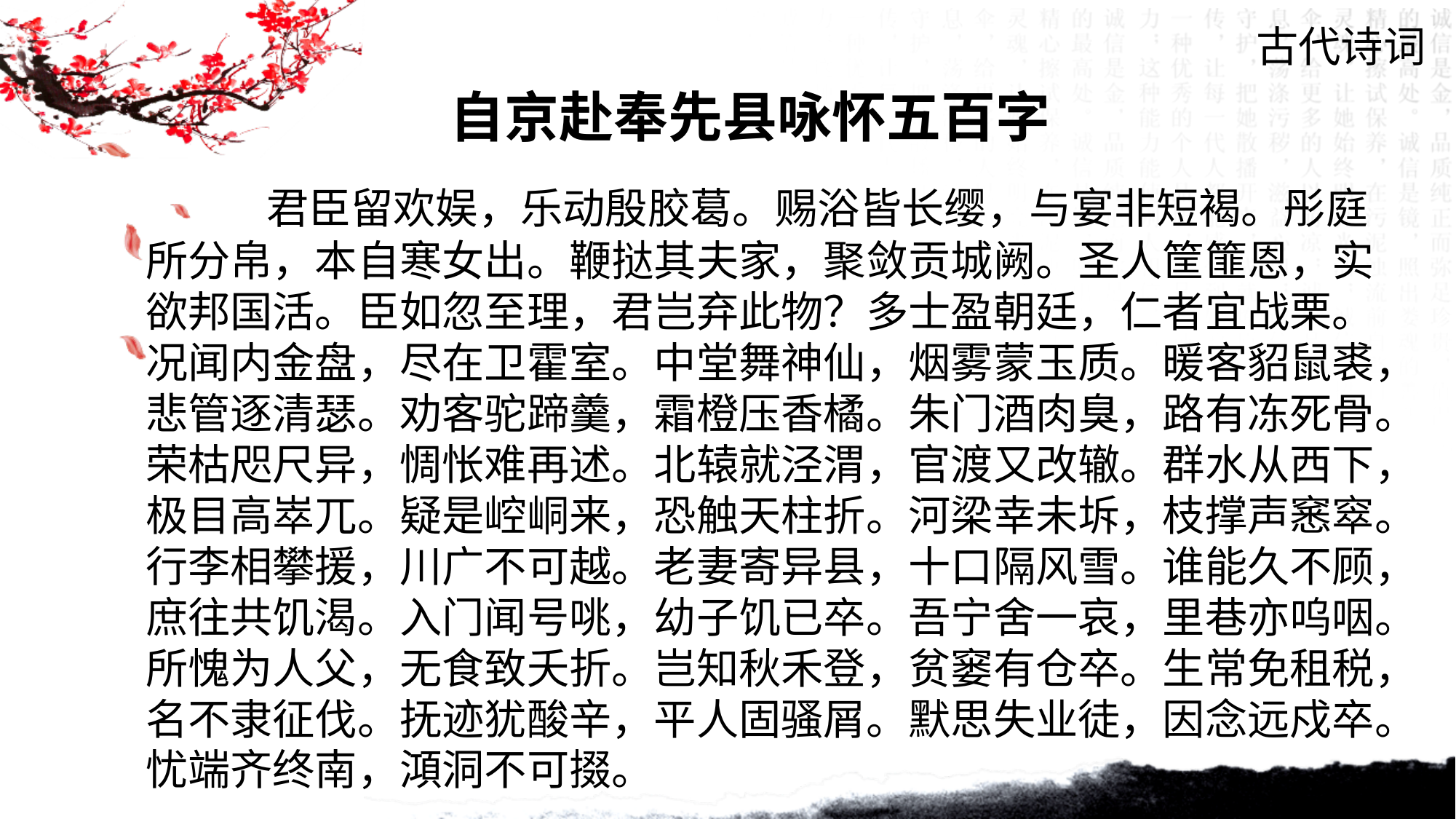

古代诗词
自京赴奉先县咏怀五百字
          君臣留欢娱，乐动殷胶葛。赐浴皆长缨，与宴非短褐。彤庭所分帛，本自寒女出。鞭挞其夫家，聚敛贡城阙。圣人筐篚恩，实欲邦国活。臣如忽至理，君岂弃此物？多士盈朝廷，仁者宜战栗。况闻内金盘，尽在卫霍室。中堂舞神仙，烟雾蒙玉质。暖客貂鼠裘，悲管逐清瑟。劝客驼蹄羹，霜橙压香橘。朱门酒肉臭，路有冻死骨。荣枯咫尺异，惆怅难再述。北辕就泾渭，官渡又改辙。群水从西下，极目高崒兀。疑是崆峒来，恐触天柱折。河梁幸未坼，枝撑声窸窣。行李相攀援，川广不可越。老妻寄异县，十口隔风雪。谁能久不顾，庶往共饥渴。入门闻号咷，幼子饥已卒。吾宁舍一哀，里巷亦呜咽。所愧为人父，无食致夭折。岂知秋禾登，贫窭有仓卒。生常免租税，名不隶征伐。抚迹犹酸辛，平人固骚屑。默思失业徒，因念远戍卒。忧端齐终南，澒洞不可掇。